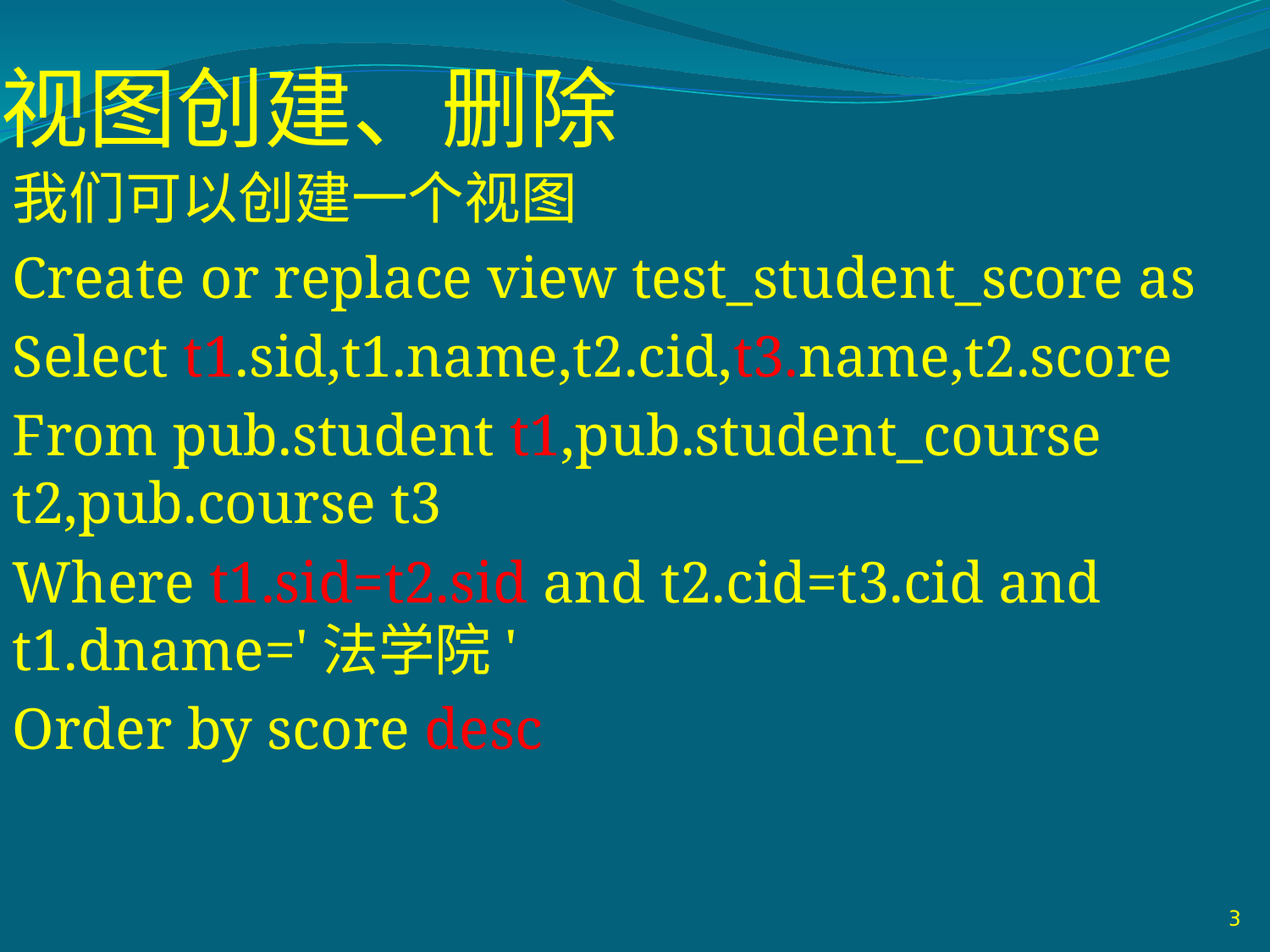

# 视图创建、删除
我们可以创建一个视图
Create or replace view test_student_score as
Select t1.sid,t1.name,t2.cid,t3.name,t2.score
From pub.student t1,pub.student_course t2,pub.course t3
Where t1.sid=t2.sid and t2.cid=t3.cid and t1.dname='法学院'
Order by score desc

3